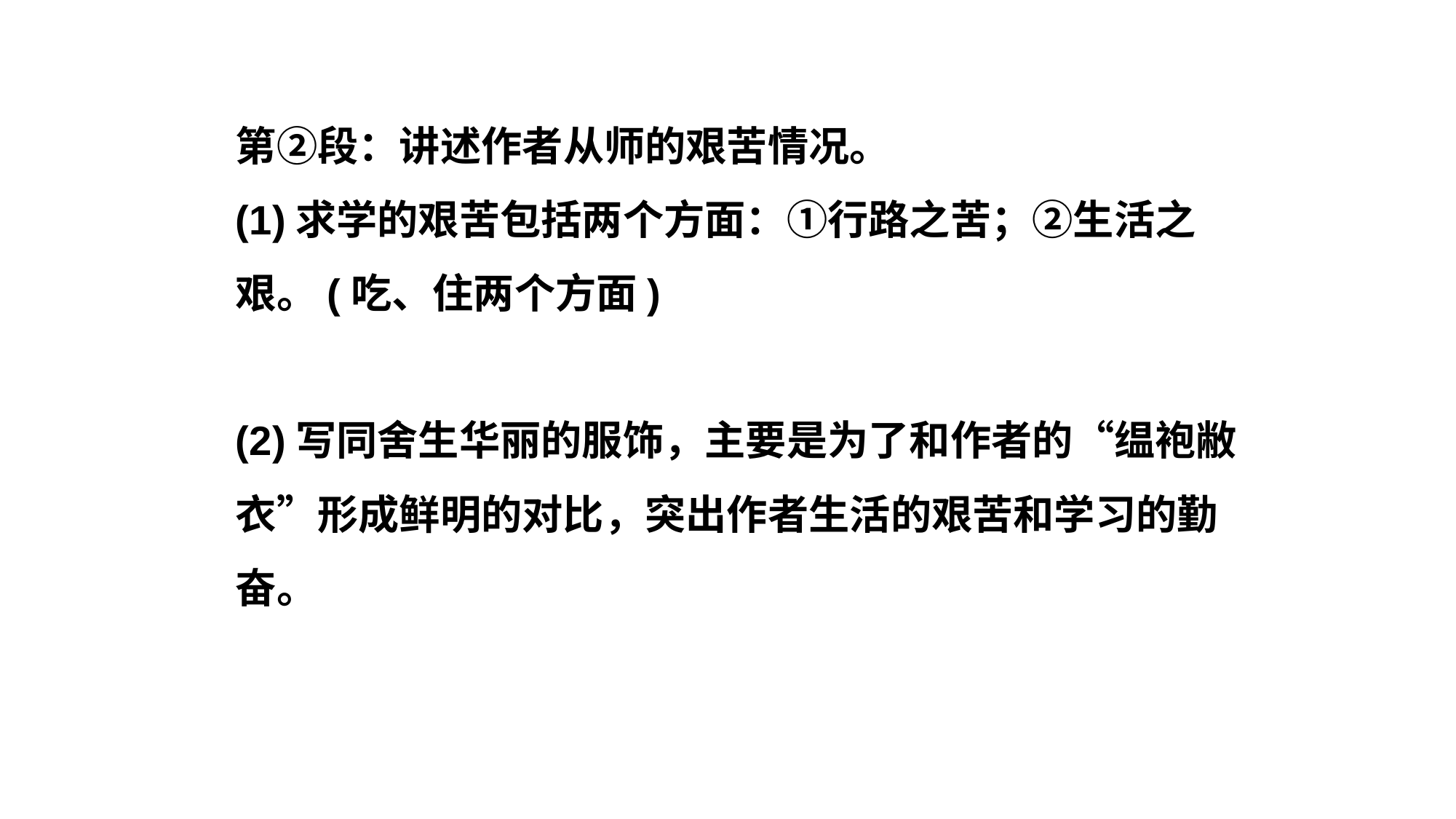

第②段：讲述作者从师的艰苦情况。
(1)求学的艰苦包括两个方面：①行路之苦；②生活之艰。(吃、住两个方面)

(2)写同舍生华丽的服饰，主要是为了和作者的“缊袍敝衣”形成鲜明的对比，突出作者生活的艰苦和学习的勤奋。